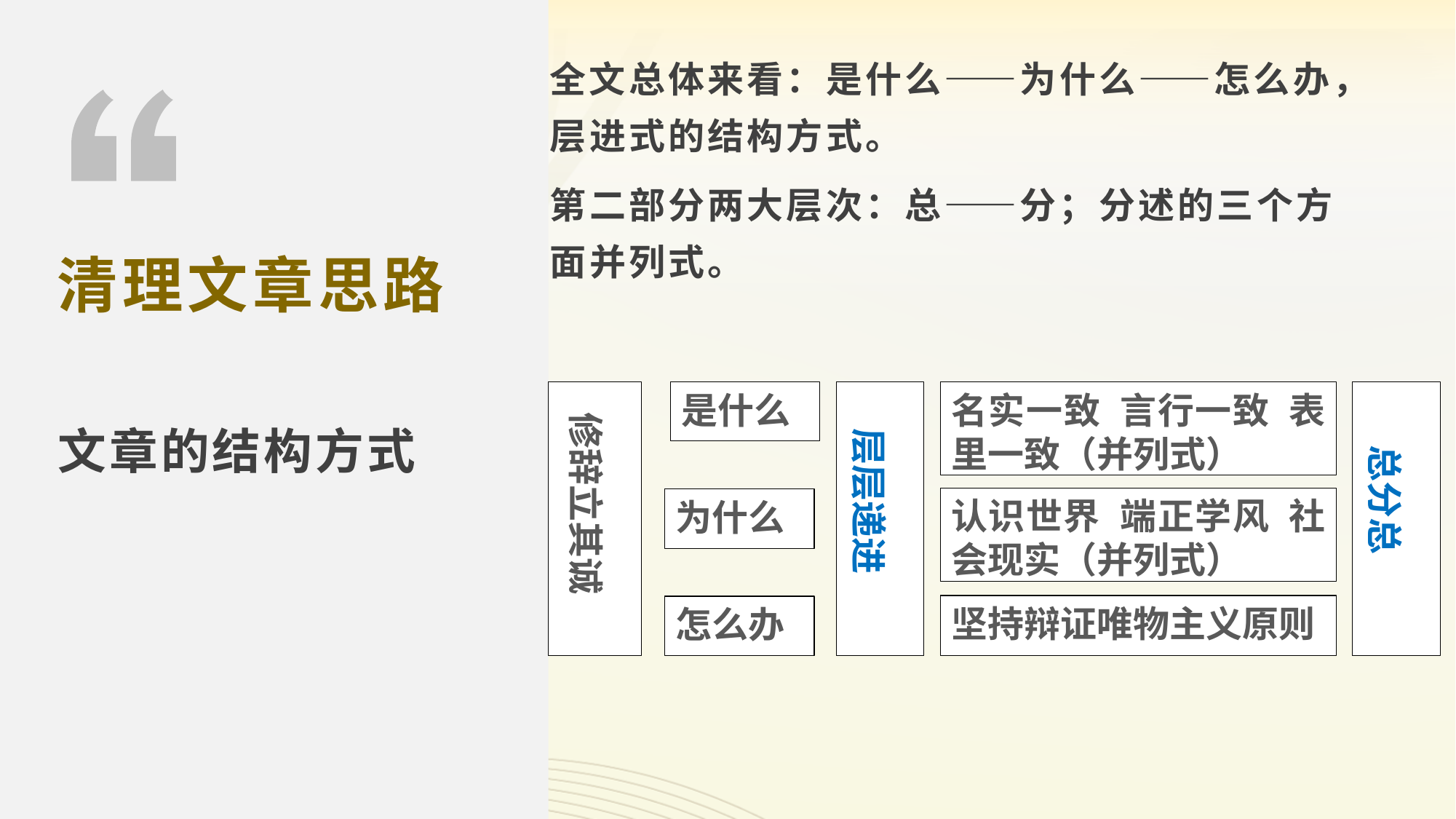

全文总体来看：是什么——为什么——怎么办，层进式的结构方式。
第二部分两大层次：总——分；分述的三个方面并列式。

清理文章思路
文章的结构方式
是什么
    总分总
  修辞立其诚
  层层递进
名实一致  言行一致  表里一致（并列式）
认识世界  端正学风  社会现实（并列式）
为什么
坚持辩证唯物主义原则
怎么办